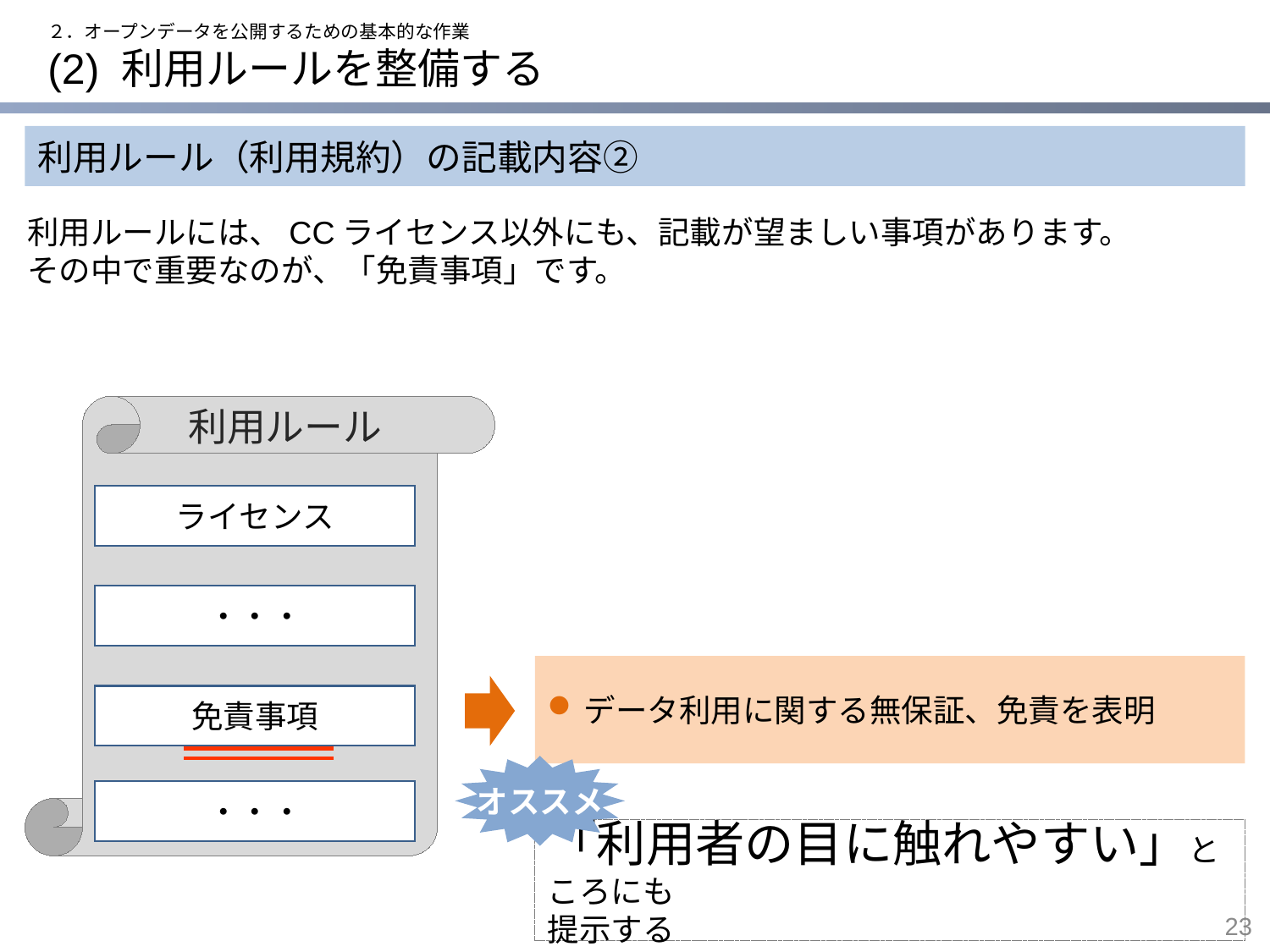

２．オープンデータを公開するための基本的な作業
# (2) 利用ルールを整備する
利用ルール（利用規約）の記載内容②
利用ルールには、CCライセンス以外にも、記載が望ましい事項があります。
その中で重要なのが、「免責事項」です。

利用ルール
ライセンス
・・・
データ利用に関する無保証、免責を表明

免責事項
オススメ
・・・
「利用者の目に触れやすい」ところにも
提示する
23